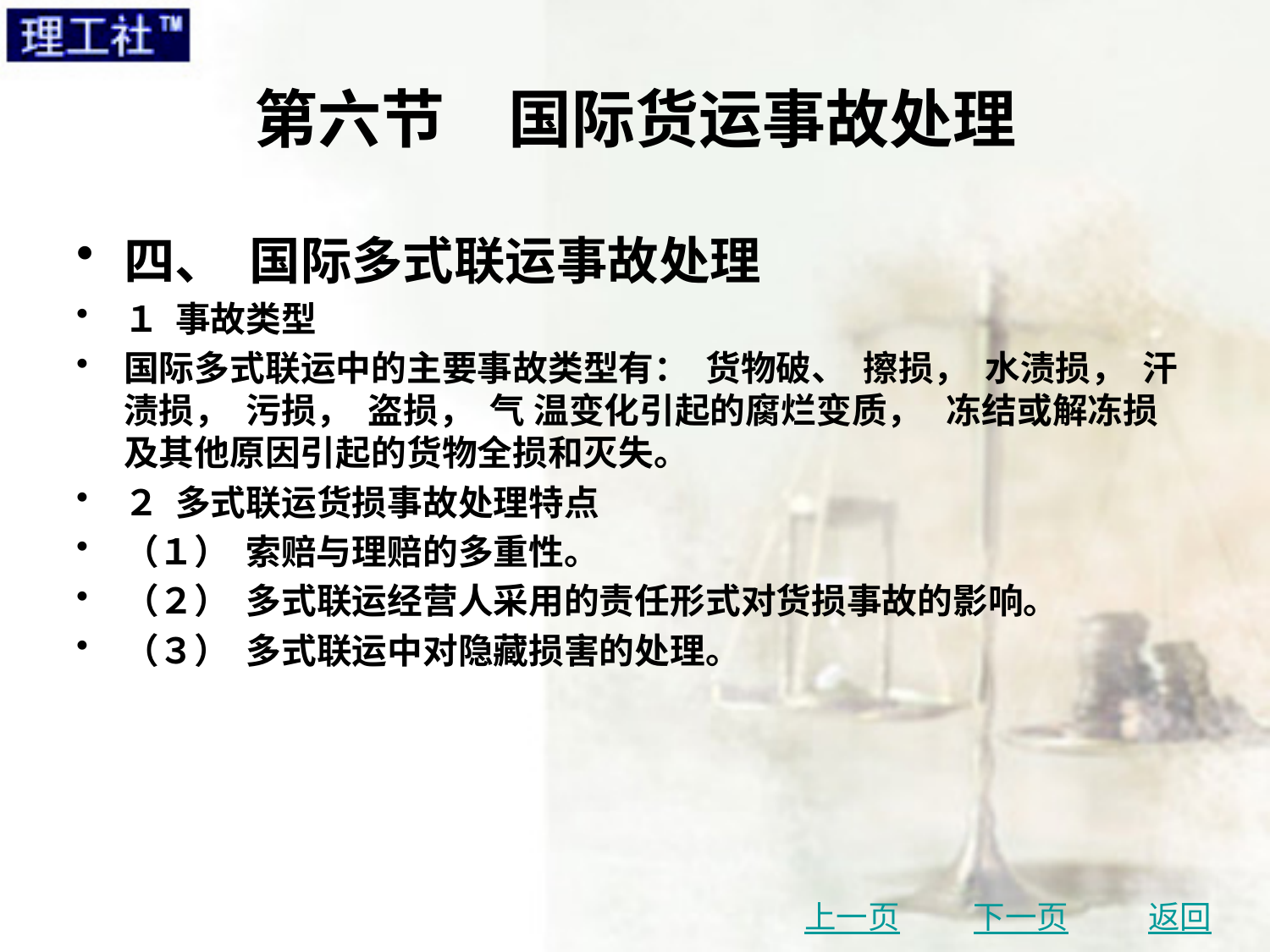

# 第六节　国际货运事故处理
四、  国际多式联运事故处理
１  事故类型
国际多式联运中的主要事故类型有：  货物破、  擦损，  水渍损，  汗渍损，  污损，  盗损，  气 温变化引起的腐烂变质，   冻结或解冻损及其他原因引起的货物全损和灭失。
２  多式联运货损事故处理特点
（１）  索赔与理赔的多重性。
（２）  多式联运经营人采用的责任形式对货损事故的影响。
（３）  多式联运中对隐藏损害的处理。

上一页
下一页
返回